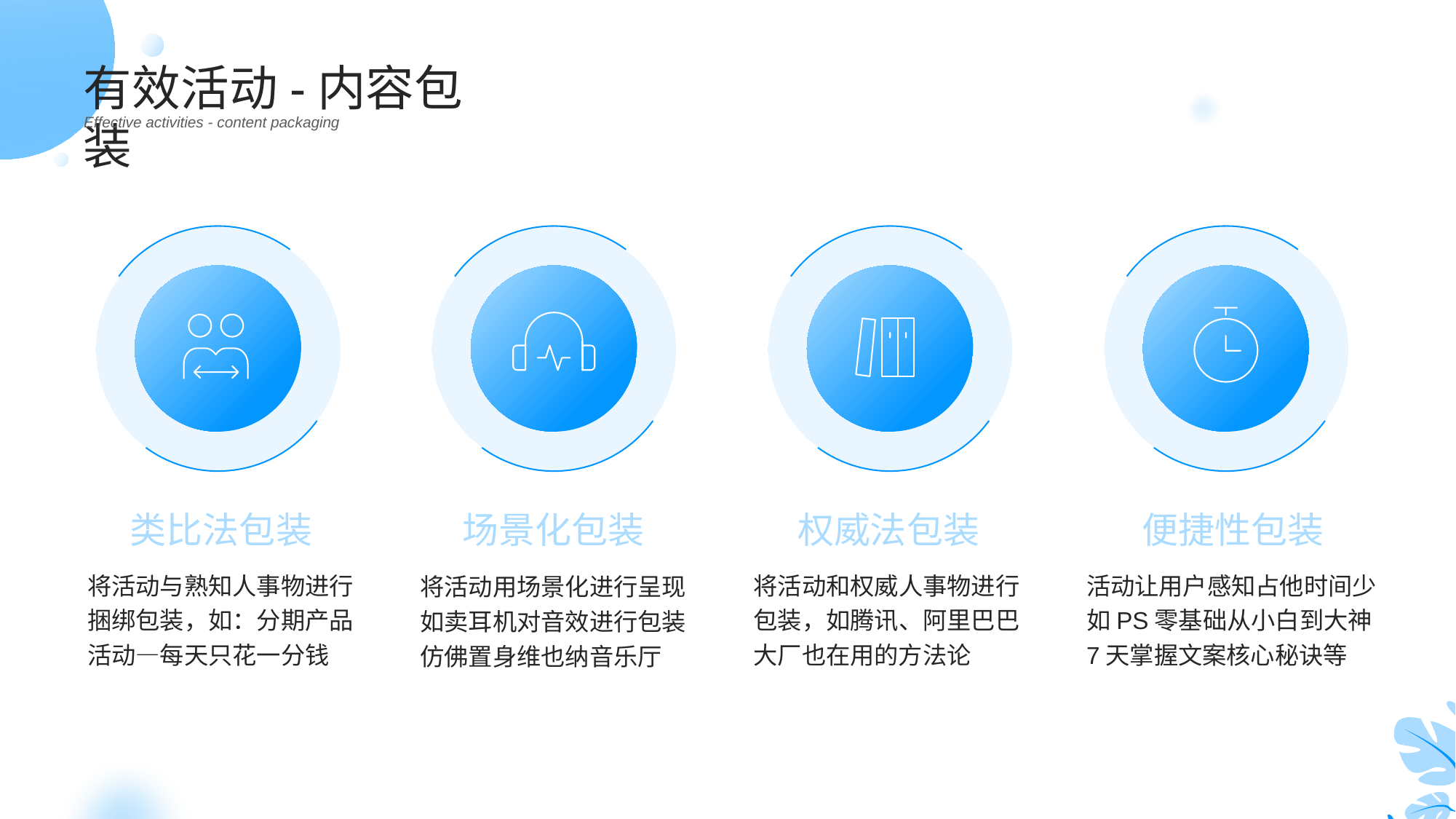

有效活动-内容包装

Effective activities - content packaging

类比法包装
场景化包装
权威法包装
便捷性包装
将活动与熟知人事物进行
捆绑包装，如：分期产品
活动—每天只花一分钱
将活动和权威人事物进行包装，如腾讯、阿里巴巴大厂也在用的方法论
活动让用户感知占他时间少
如PS零基础从小白到大神
7天掌握文案核心秘诀等
将活动用场景化进行呈现
如卖耳机对音效进行包装
仿佛置身维也纳音乐厅